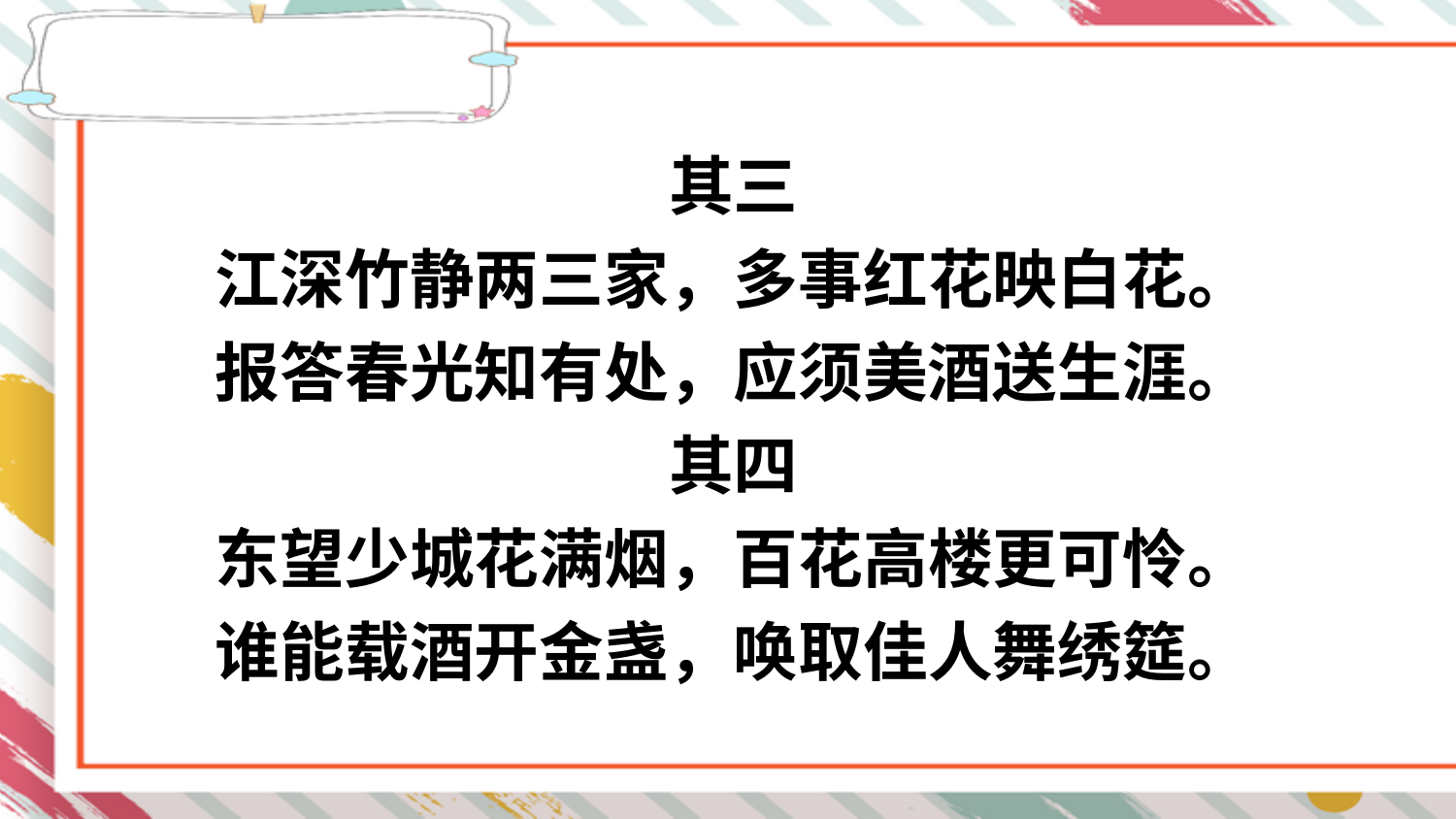

其三
江深竹静两三家，多事红花映白花。
报答春光知有处，应须美酒送生涯。
其四
东望少城花满烟，百花高楼更可怜。
谁能载酒开金盏，唤取佳人舞绣筵。